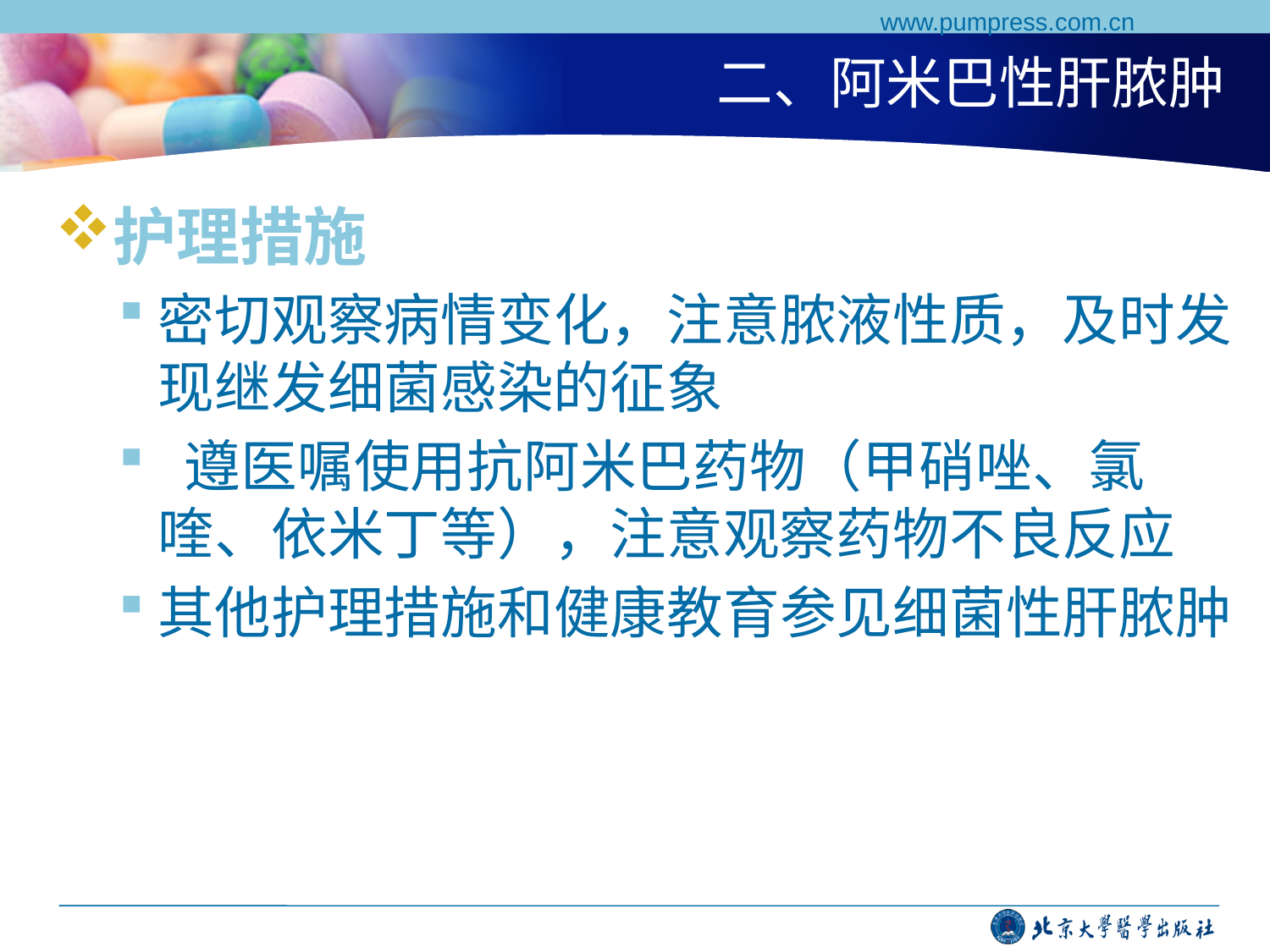

www.pumpress.com.cn
# 二、阿米巴性肝脓肿
护理措施
密切观察病情变化，注意脓液性质，及时发现继发细菌感染的征象
 遵医嘱使用抗阿米巴药物（甲硝唑、氯喹、依米丁等），注意观察药物不良反应
其他护理措施和健康教育参见细菌性肝脓肿